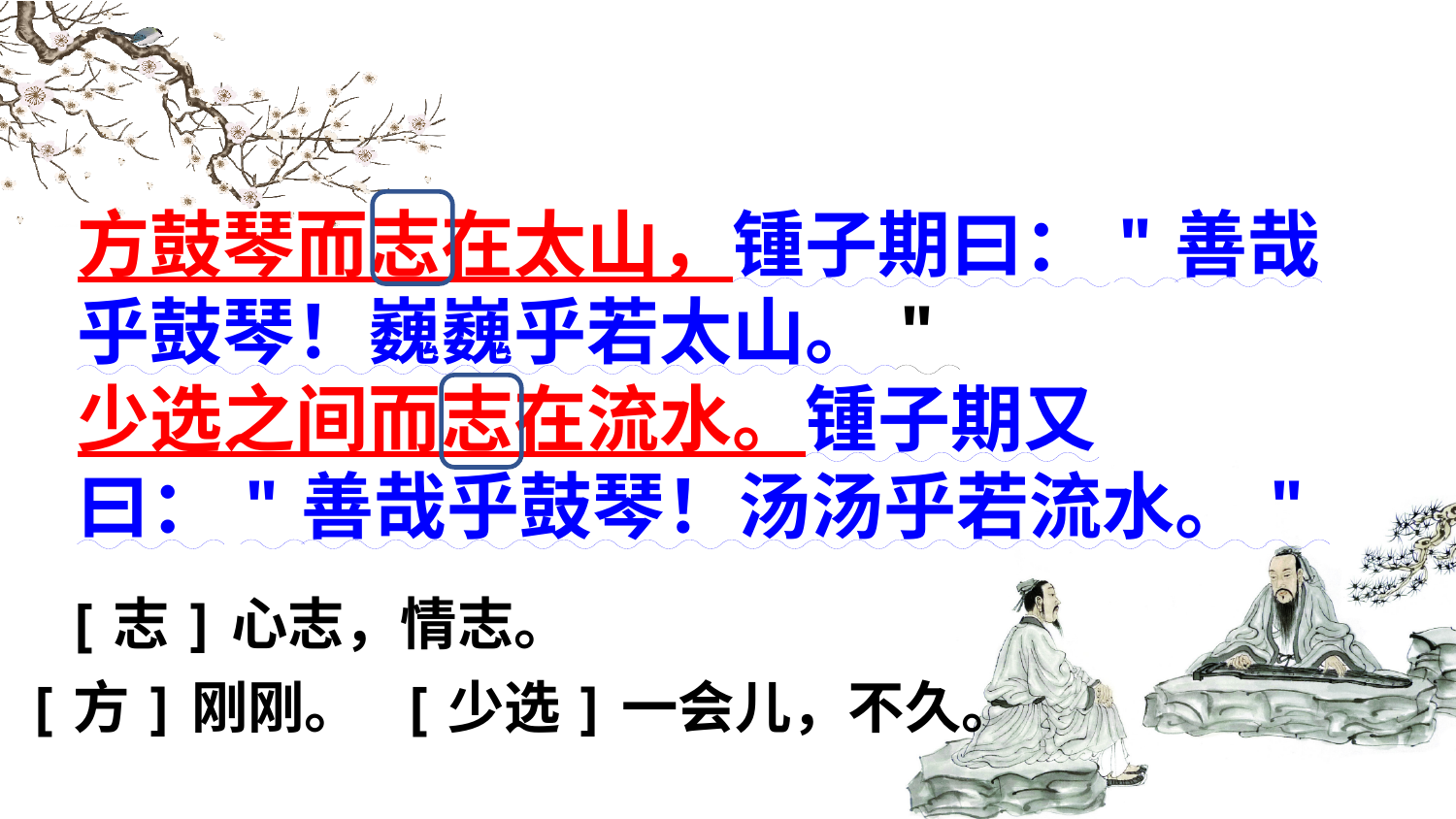

方鼓琴而志在太山，锺子期曰："善哉乎鼓琴！巍巍乎若太山。"
少选之间而志在流水。锺子期又曰："善哉乎鼓琴！汤汤乎若流水。"

[志]心志，情志。
[方]刚刚。  [少选]一会儿，不久。